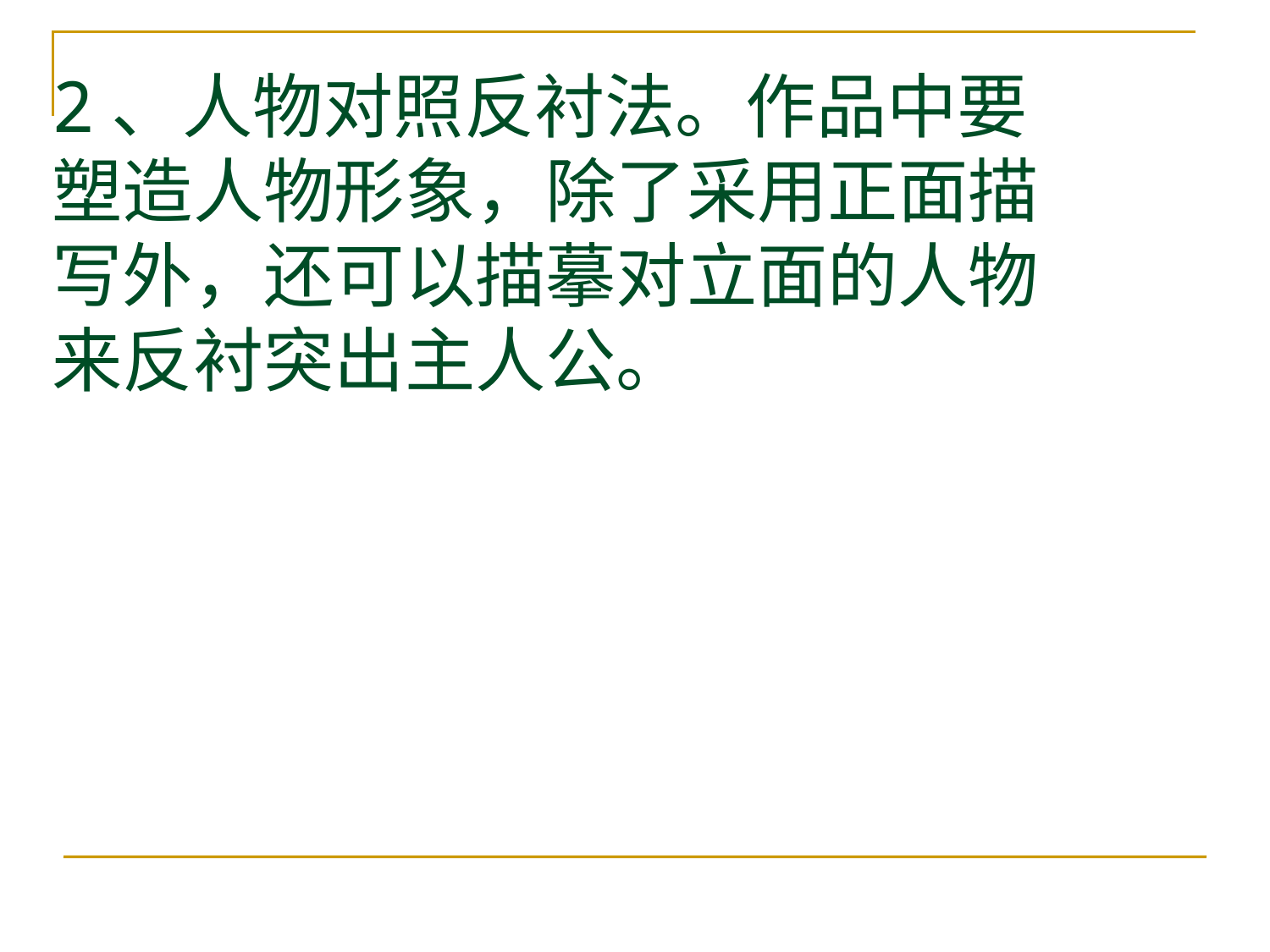

2、人物对照反衬法。作品中要塑造人物形象，除了采用正面描写外，还可以描摹对立面的人物来反衬突出主人公。